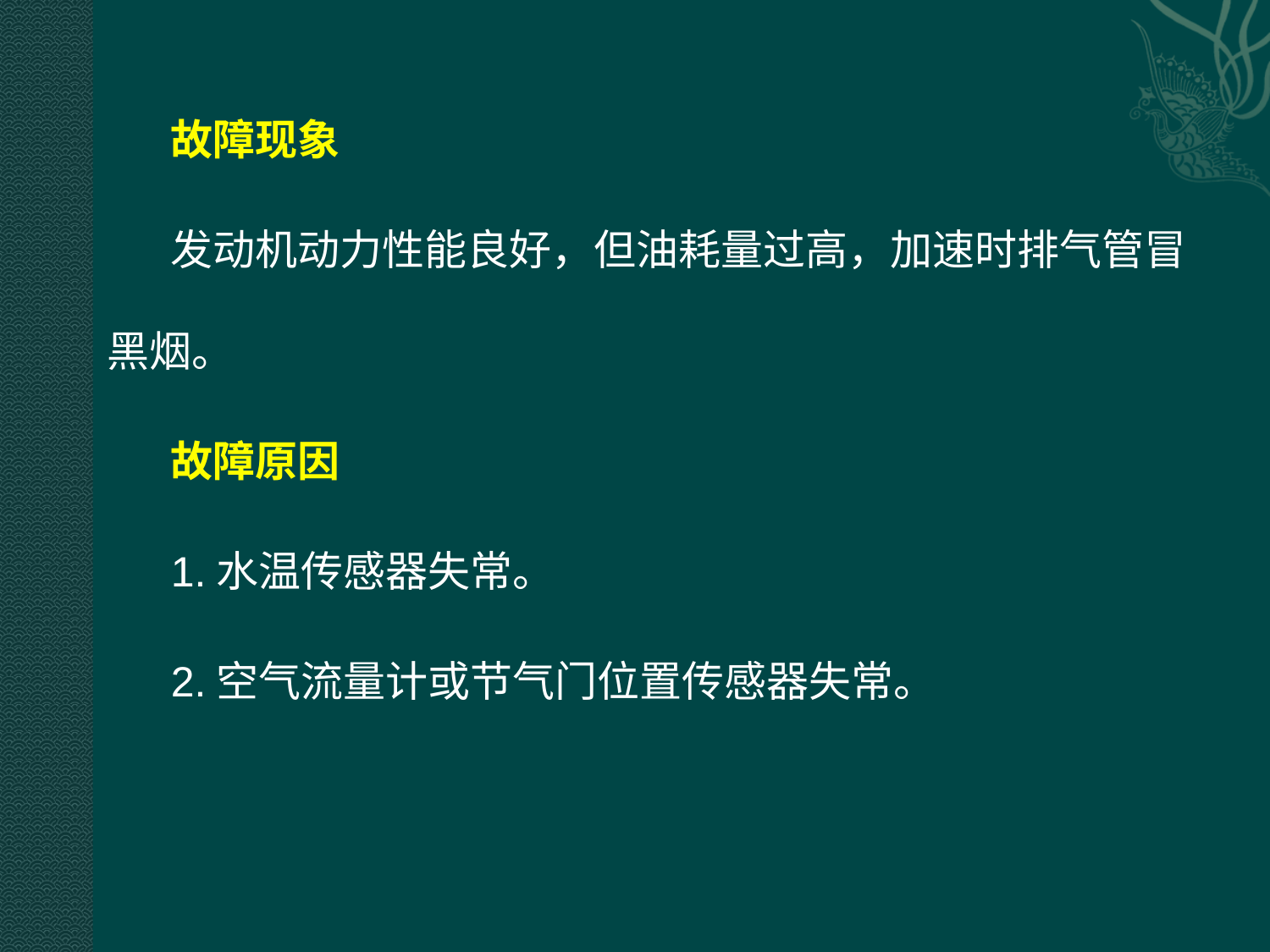

故障现象
发动机动力性能良好，但油耗量过高，加速时排气管冒黑烟。
故障原因
1.水温传感器失常。
2.空气流量计或节气门位置传感器失常。